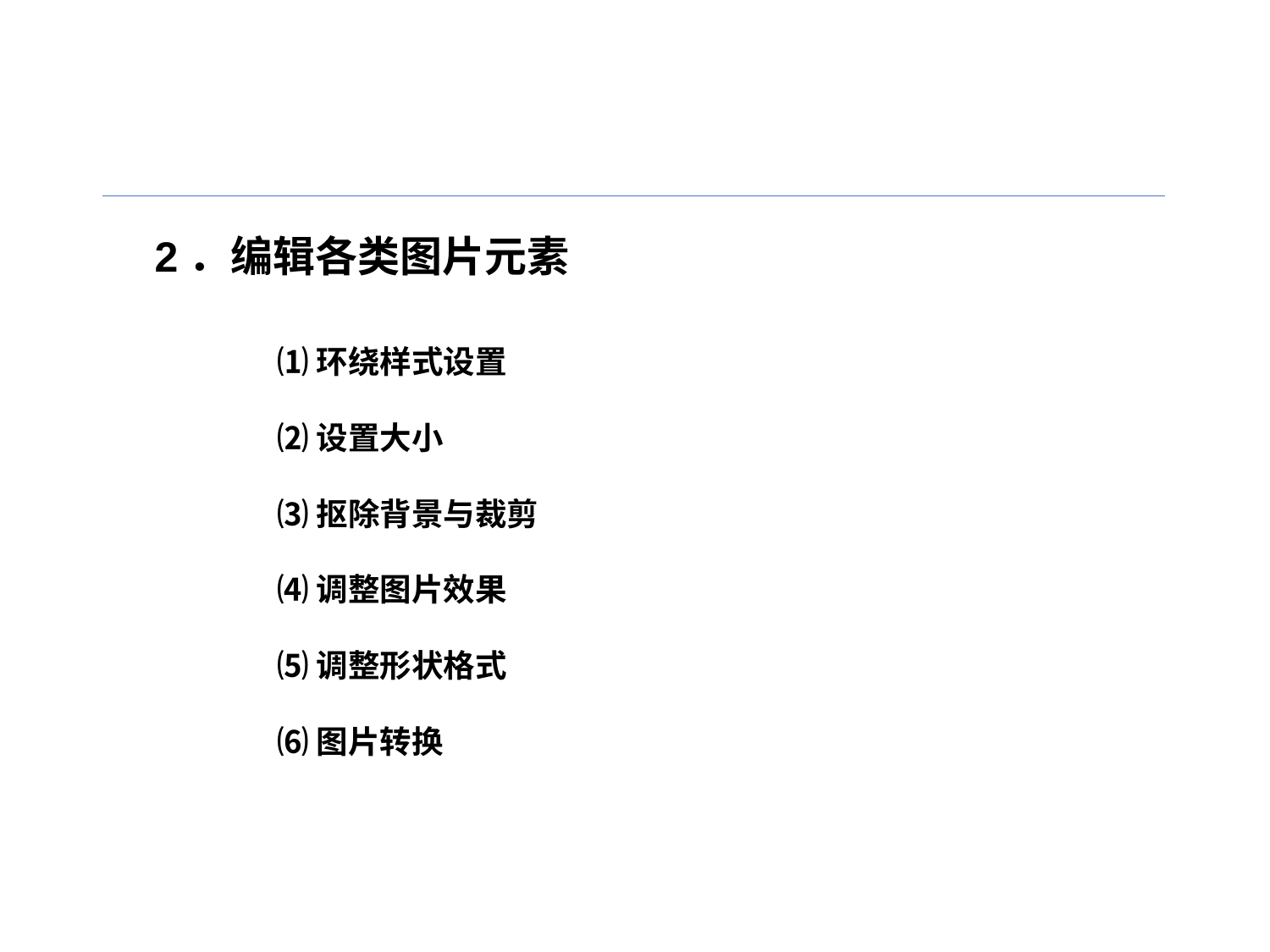

2．编辑各类图片元素
⑴环绕样式设置
⑵设置大小
⑶抠除背景与裁剪
⑷调整图片效果
⑸调整形状格式
⑹图片转换